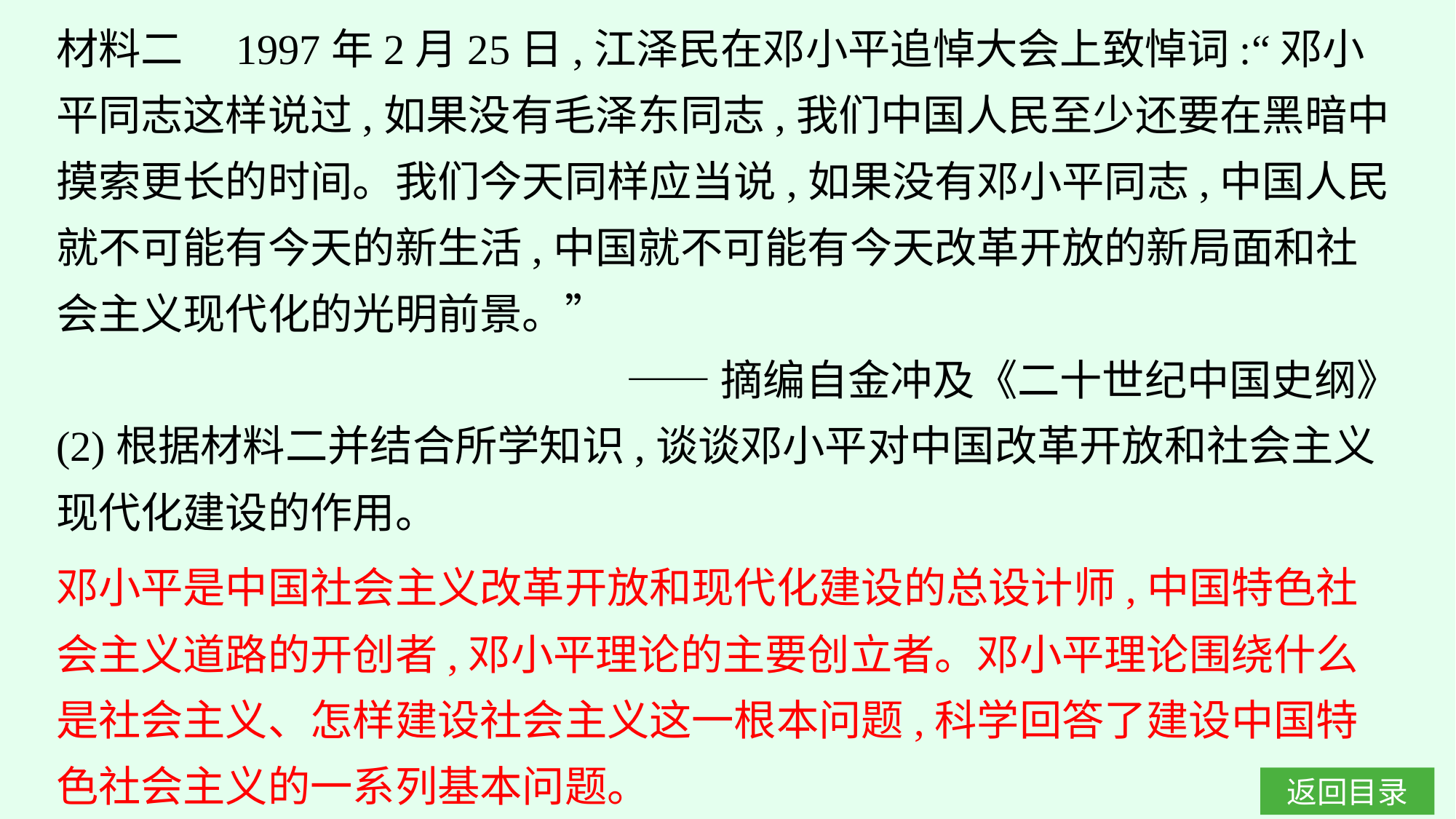

材料二　1997年2月25日,江泽民在邓小平追悼大会上致悼词:“邓小平同志这样说过,如果没有毛泽东同志,我们中国人民至少还要在黑暗中摸索更长的时间。我们今天同样应当说,如果没有邓小平同志,中国人民就不可能有今天的新生活,中国就不可能有今天改革开放的新局面和社会主义现代化的光明前景。”
——摘编自金冲及《二十世纪中国史纲》
(2)根据材料二并结合所学知识,谈谈邓小平对中国改革开放和社会主义现代化建设的作用。
邓小平是中国社会主义改革开放和现代化建设的总设计师,中国特色社会主义道路的开创者,邓小平理论的主要创立者。邓小平理论围绕什么是社会主义、怎样建设社会主义这一根本问题,科学回答了建设中国特色社会主义的一系列基本问题。